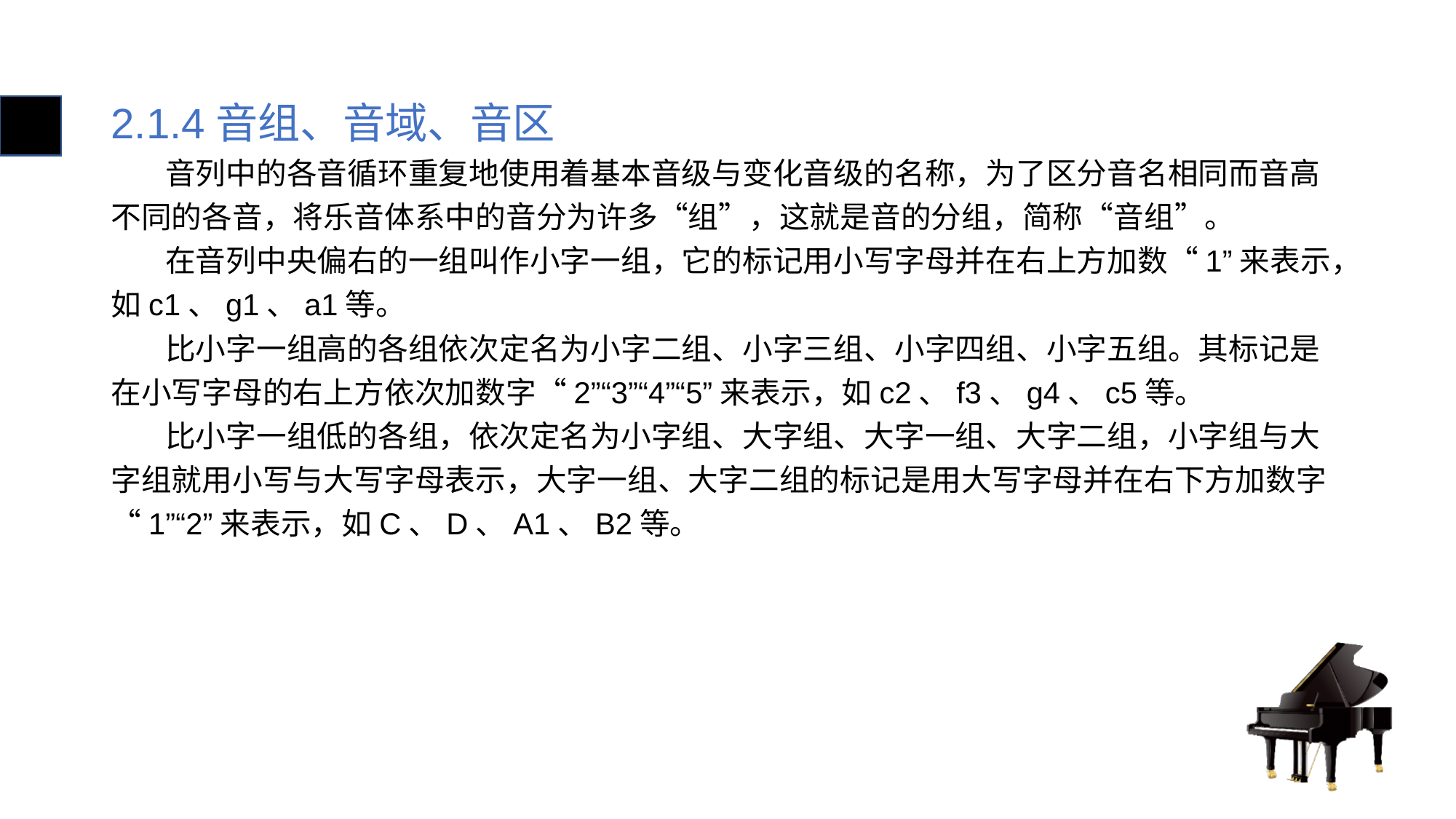

# 2.1.4音组、音域、音区
       音列中的各音循环重复地使用着基本音级与变化音级的名称，为了区分音名相同而音高不同的各音，将乐音体系中的音分为许多“组”，这就是音的分组，简称“音组”。
       在音列中央偏右的一组叫作小字一组，它的标记用小写字母并在右上方加数“1”来表示，如c1、g1、a1等。
       比小字一组高的各组依次定名为小字二组、小字三组、小字四组、小字五组。其标记是在小写字母的右上方依次加数字“2”“3”“4”“5”来表示，如c2、f3、g4、c5等。
       比小字一组低的各组，依次定名为小字组、大字组、大字一组、大字二组，小字组与大字组就用小写与大写字母表示，大字一组、大字二组的标记是用大写字母并在右下方加数字“1”“2”来表示，如C、D、A1、B2等。